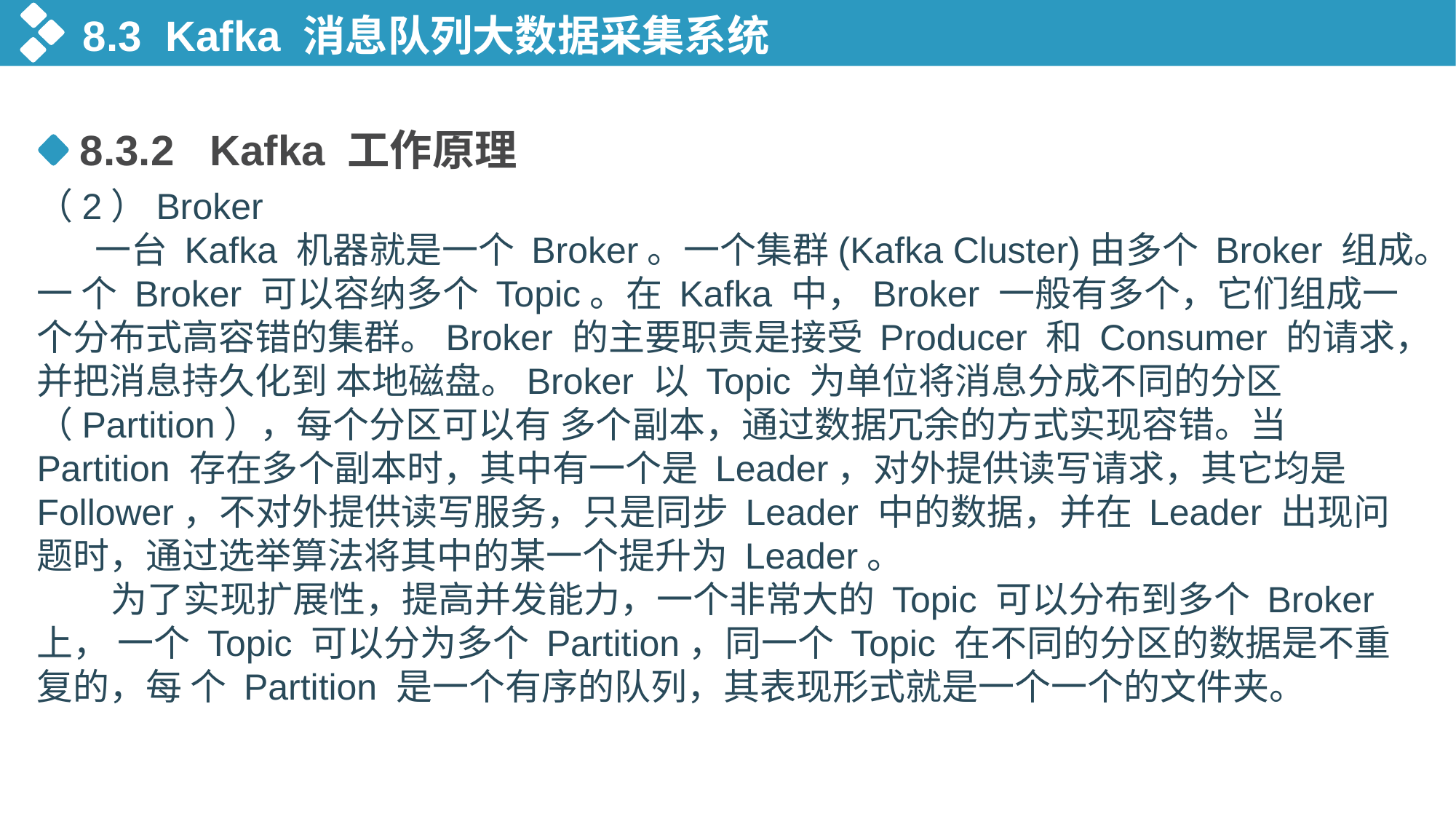

8.3  Kafka 消息队列大数据采集系统

8.3.2   Kafka 工作原理

（2）Broker
      ⼀台 Kafka 机器就是⼀个 Broker。⼀个集群(Kafka Cluster)由多个 Broker 组成。⼀ 个 Broker 可以容纳多个 Topic。在 Kafka 中，Broker 一般有多个，它们组成一个分布式高容错的集群。Broker 的主要职责是接受 Producer 和 Consumer 的请求，并把消息持久化到 本地磁盘。Broker 以 Topic 为单位将消息分成不同的分区（Partition），每个分区可以有 多个副本，通过数据冗余的方式实现容错。当 Partition 存在多个副本时，其中有一个是 Leader，对外提供读写请求，其它均是 Follower，不对外提供读写服务，只是同步 Leader 中的数据，并在 Leader 出现问题时，通过选举算法将其中的某一个提升为 Leader。
        为了实现扩展性，提⾼并发能⼒，⼀个⾮常⼤的 Topic 可以分布到多个 Broker 上， ⼀个 Topic 可以分为多个 Partition，同⼀个 Topic 在不同的分区的数据是不重复的，每 个 Partition 是⼀个有序的队列，其表现形式就是⼀个⼀个的⽂件夹。